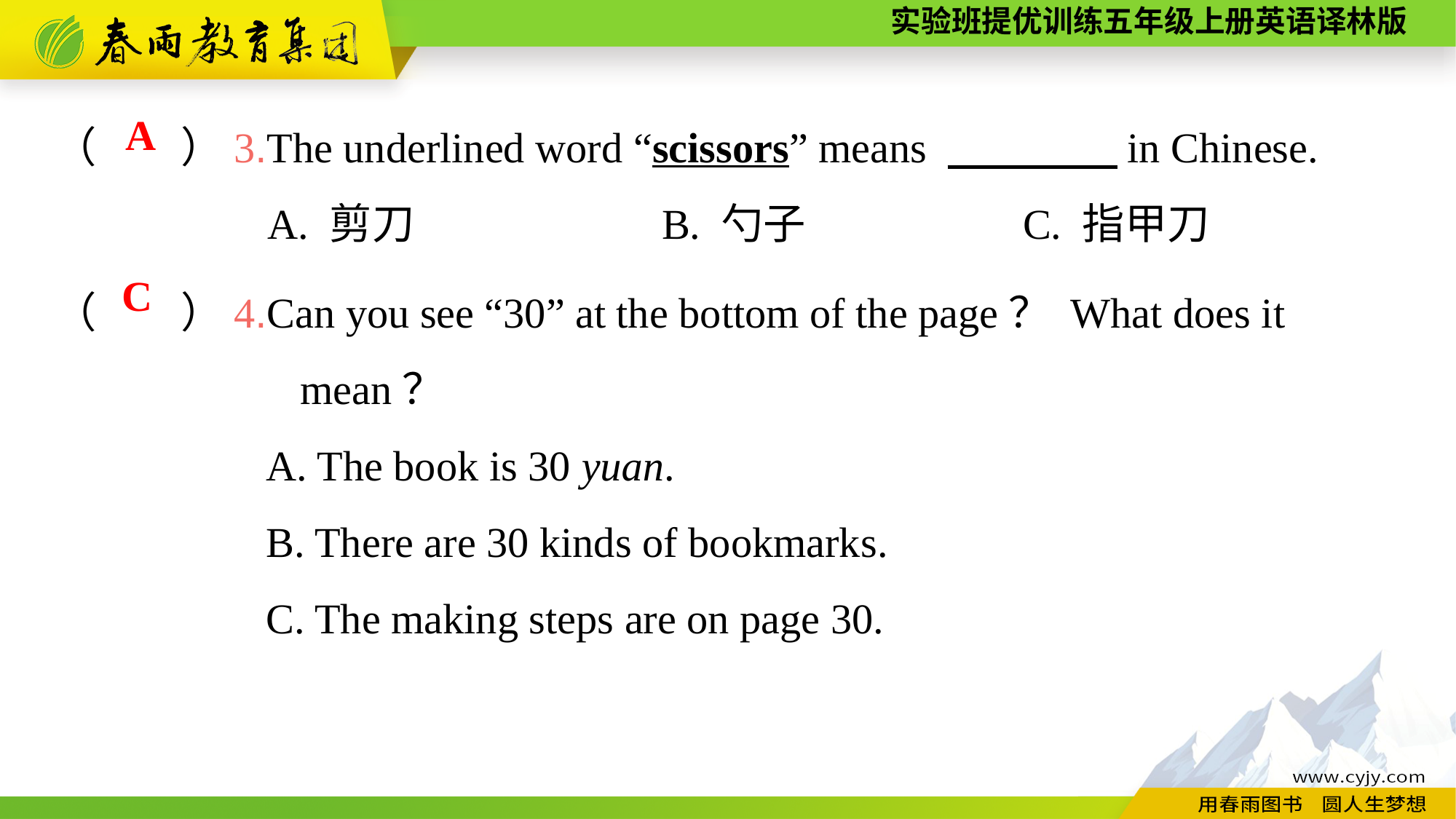

（　　）3.The underlined word “scissors” means 　　　　in Chinese.
                                               A. 剪刀	                 B. 勺子		         C. 指甲刀
A
（　　）4.Can you see “30” at the bottom of the page？ What does it
	             mean？
A. The book is 30 yuan.
B. There are 30 kinds of bookmarks.
C. The making steps are on page 30.
C